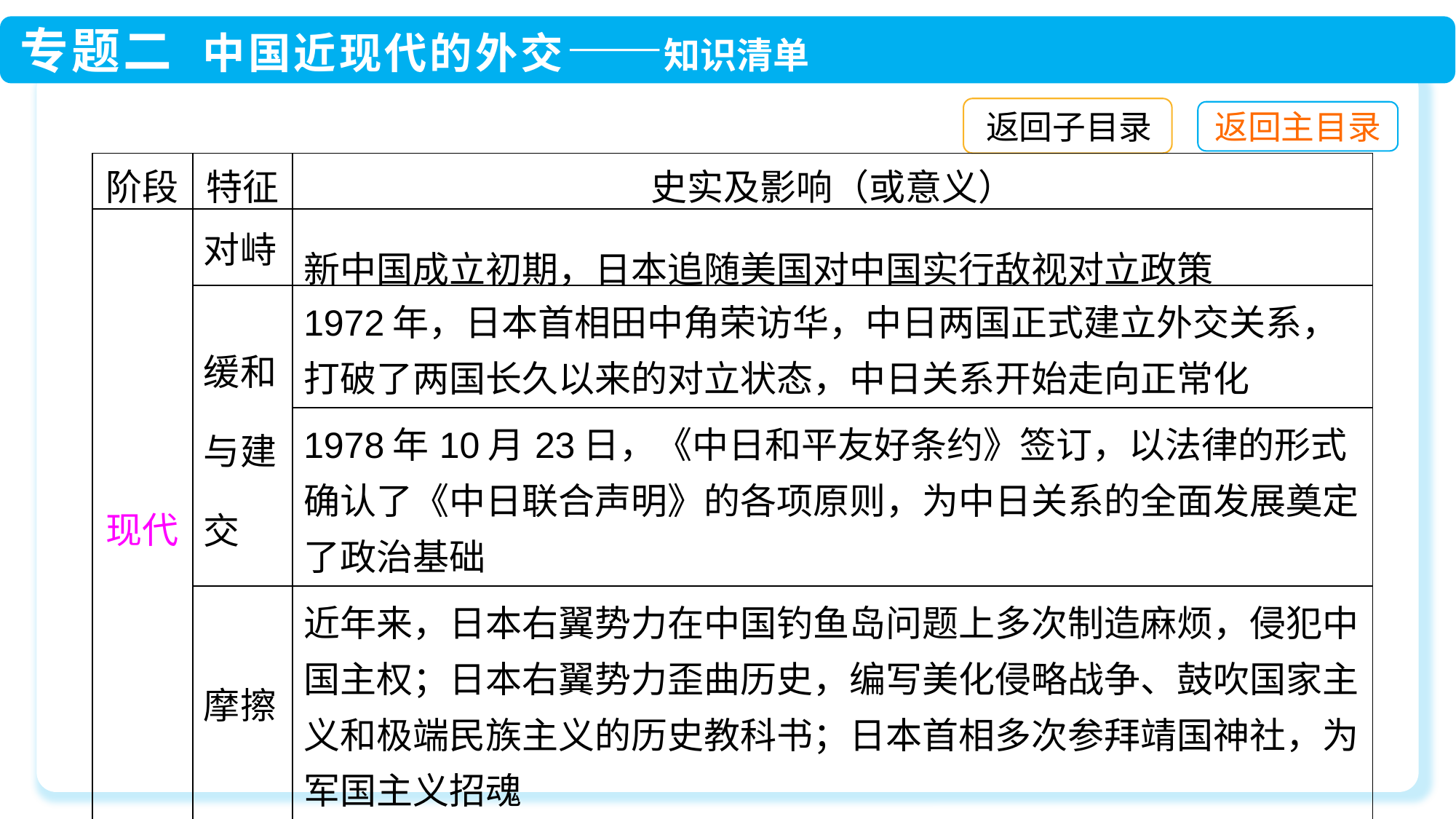

返回子目录
| 阶段 | 特征 | 史实及影响（或意义） |
| --- | --- | --- |
| 现代 | 对峙 | 新中国成立初期，日本追随美国对中国实行敌视对立政策 |
|  | 缓和与建交 | 1972年，日本首相田中角荣访华，中日两国正式建立外交关系，打破了两国长久以来的对立状态，中日关系开始走向正常化 |
|  |  | 1978年10月23日，《中日和平友好条约》签订，以法律的形式确认了《中日联合声明》的各项原则，为中日关系的全面发展奠定了政治基础 |
|  | 摩擦 | 近年来，日本右翼势力在中国钓鱼岛问题上多次制造麻烦，侵犯中国主权；日本右翼势力歪曲历史，编写美化侵略战争、鼓吹国家主义和极端民族主义的历史教科书；日本首相多次参拜靖国神社，为军国主义招魂 |